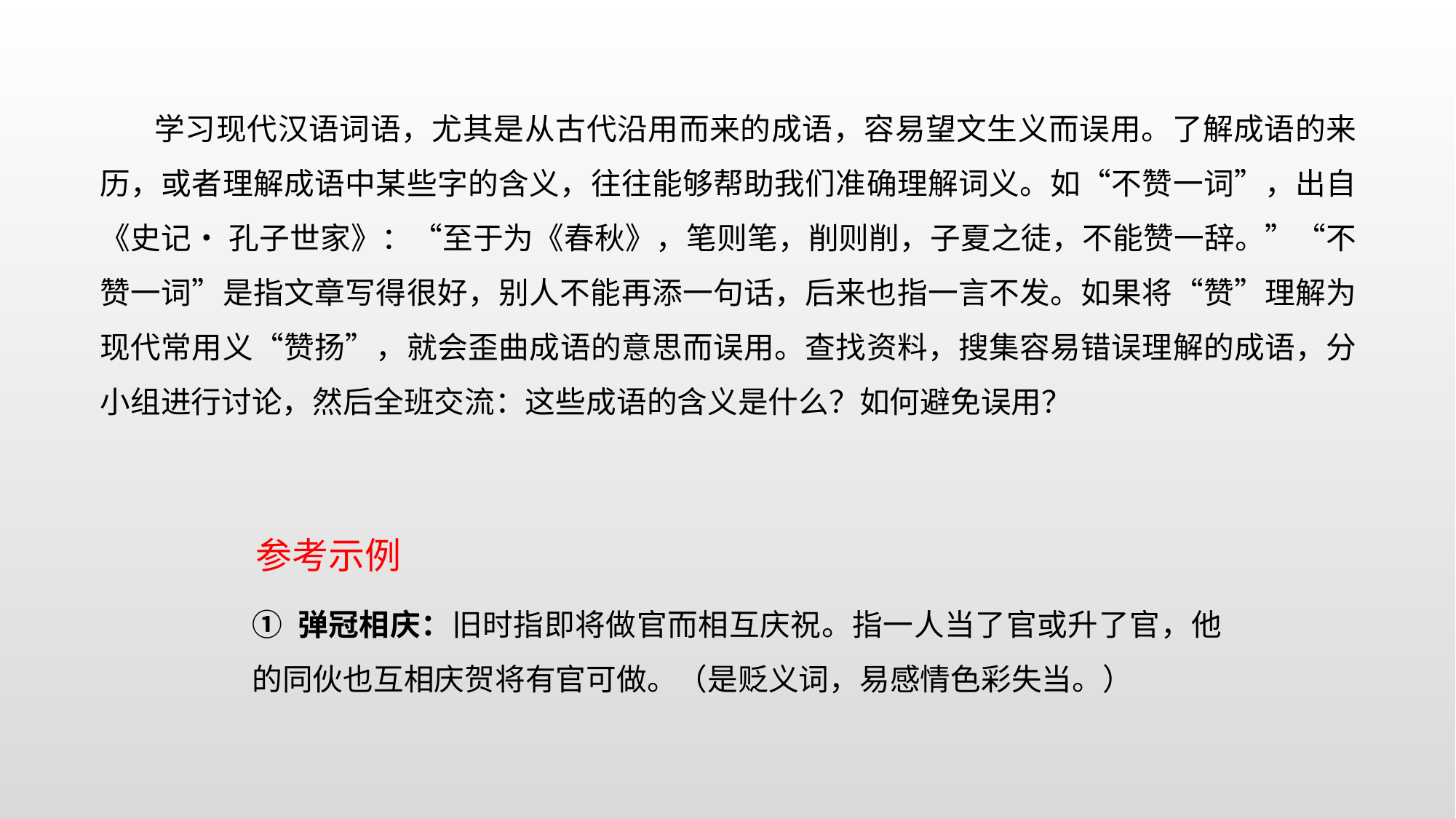

学习现代汉语词语，尤其是从古代沿用而来的成语，容易望文生义而误用。了解成语的来历，或者理解成语中某些字的含义，往往能够帮助我们准确理解词义。如“不赞一词”，出自《史记• 孔子世家》：“至于为《春秋》，笔则笔，削则削，子夏之徒，不能赞一辞。”“不赞一词”是指文章写得很好，别人不能再添一句话，后来也指一言不发。如果将“赞”理解为现代常用义“赞扬”，就会歪曲成语的意思而误用。查找资料，搜集容易错误理解的成语，分小组进行讨论，然后全班交流：这些成语的含义是什么？如何避免误用？
参考示例
① 弹冠相庆：旧时指即将做官而相互庆祝。指一人当了官或升了官，他的同伙也互相庆贺将有官可做。（是贬义词，易感情色彩失当。）